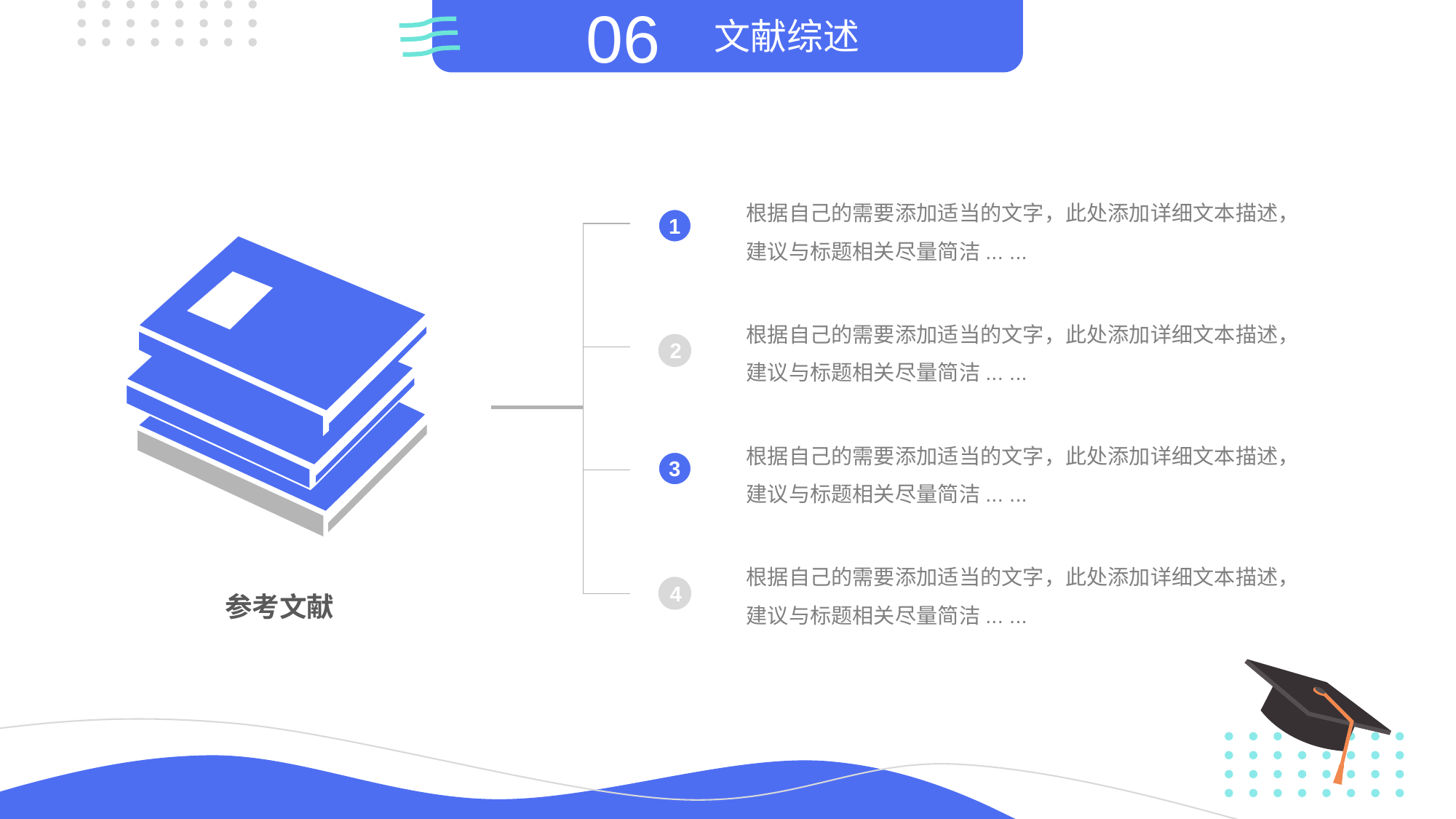

06
文献综述
根据自己的需要添加适当的文字，此处添加详细文本描述，建议与标题相关尽量简洁... ...
1

根据自己的需要添加适当的文字，此处添加详细文本描述，建议与标题相关尽量简洁... ...
2

根据自己的需要添加适当的文字，此处添加详细文本描述，建议与标题相关尽量简洁... ...
3

根据自己的需要添加适当的文字，此处添加详细文本描述，建议与标题相关尽量简洁... ...
4

参考文献